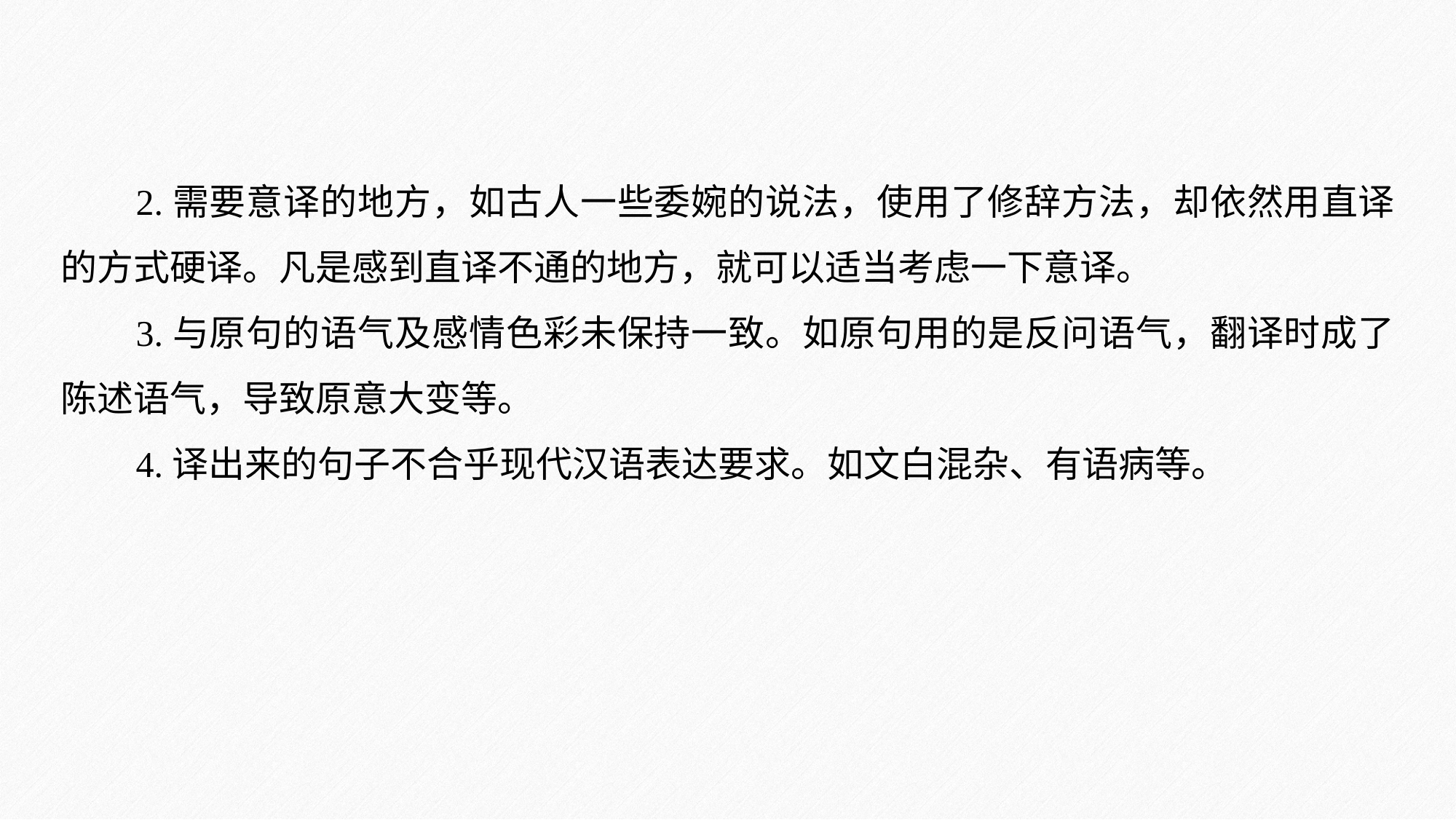

2.需要意译的地方，如古人一些委婉的说法，使用了修辞方法，却依然用直译的方式硬译。凡是感到直译不通的地方，就可以适当考虑一下意译。
3.与原句的语气及感情色彩未保持一致。如原句用的是反问语气，翻译时成了陈述语气，导致原意大变等。
4.译出来的句子不合乎现代汉语表达要求。如文白混杂、有语病等。